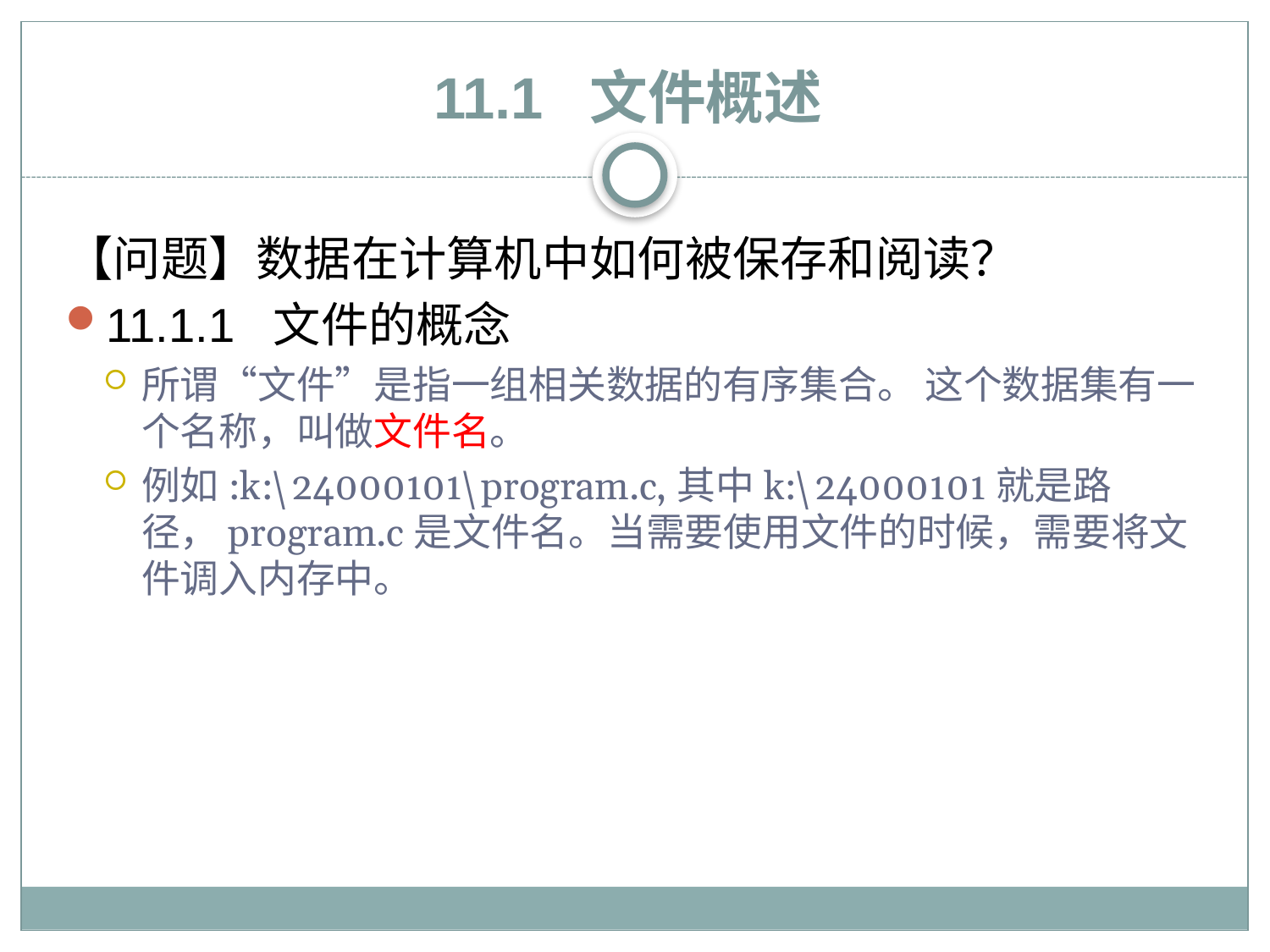

# 11.1  文件概述
【问题】数据在计算机中如何被保存和阅读？
11.1.1  文件的概念
所谓“文件”是指一组相关数据的有序集合。 这个数据集有一个名称，叫做文件名。
例如:k:\24000101\program.c,其中k:\24000101就是路径，program.c是文件名。当需要使用文件的时候，需要将文件调入内存中。